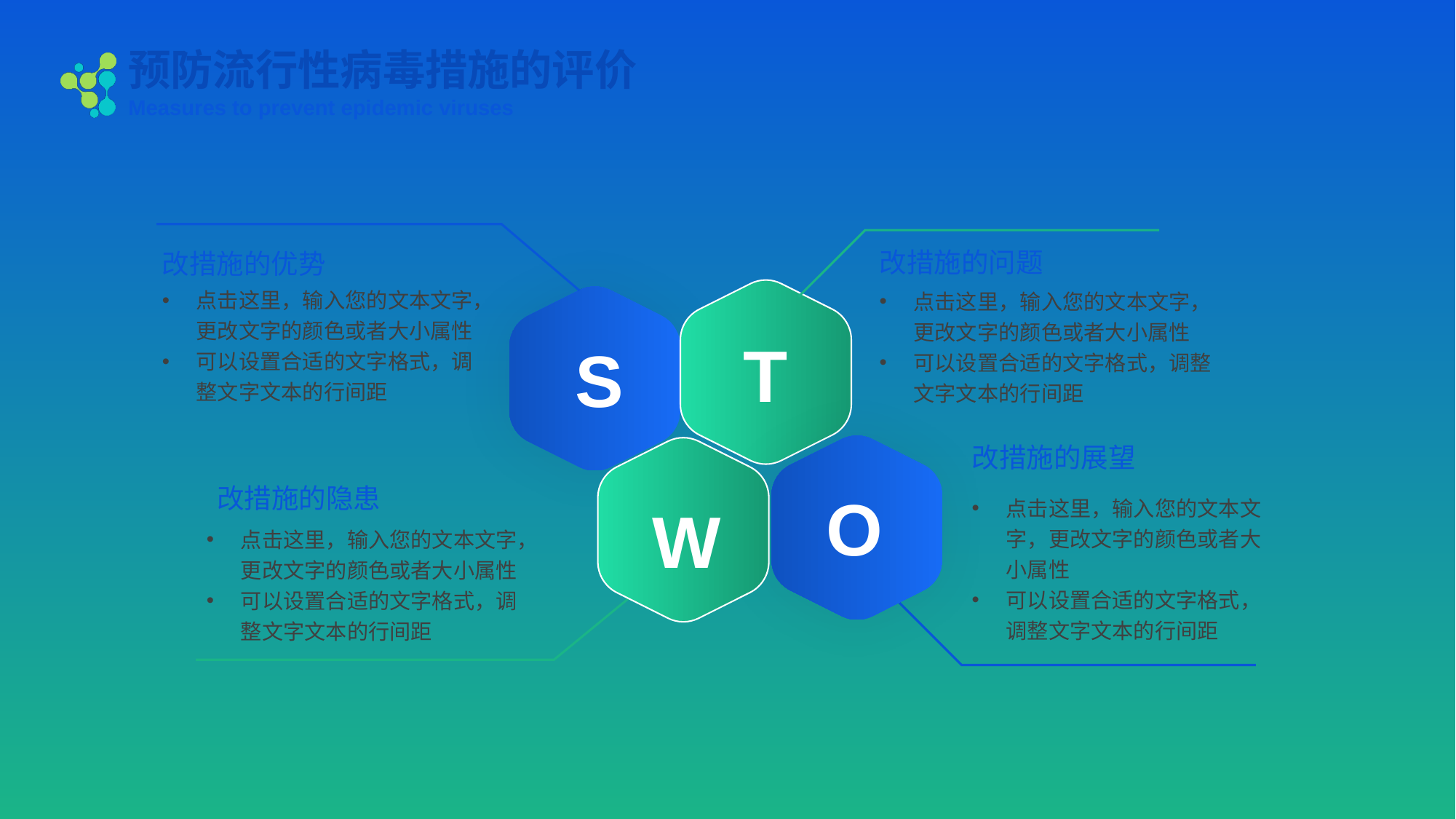

预防流行性病毒措施的评价
Measures to prevent epidemic viruses

改措施的问题
改措施的优势
点击这里，输入您的文本文字，更改文字的颜色或者大小属性
可以设置合适的文字格式，调整文字文本的行间距
点击这里，输入您的文本文字，更改文字的颜色或者大小属性
可以设置合适的文字格式，调整文字文本的行间距

T
S
改措施的展望

改措施的隐患
O
点击这里，输入您的文本文字，更改文字的颜色或者大小属性
可以设置合适的文字格式，调整文字文本的行间距
W
点击这里，输入您的文本文字，更改文字的颜色或者大小属性
可以设置合适的文字格式，调整文字文本的行间距